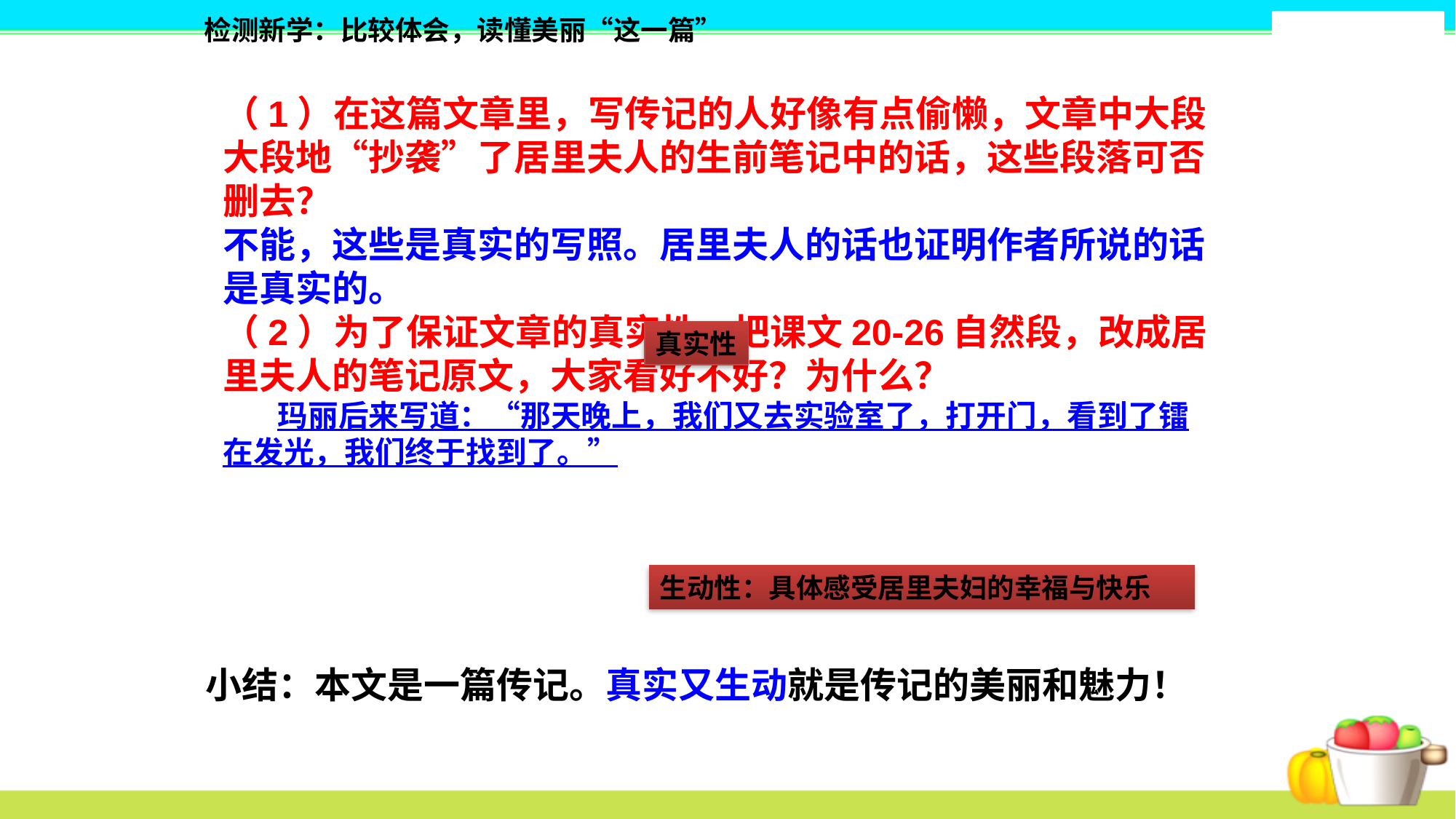

检测新学：比较体会，读懂美丽“这一篇”
（1）在这篇文章里，写传记的人好像有点偷懒，文章中大段大段地“抄袭”了居里夫人的生前笔记中的话，这些段落可否删去？
不能，这些是真实的写照。居里夫人的话也证明作者所说的话是真实的。
（2）为了保证文章的真实性，把课文20-26自然段，改成居里夫人的笔记原文，大家看好不好？为什么？
玛丽后来写道：“那天晚上，我们又去实验室了，打开门，看到了镭在发光，我们终于找到了。”
真实性
生动性：具体感受居里夫妇的幸福与快乐
小结：本文是一篇传记。真实又生动就是传记的美丽和魅力！